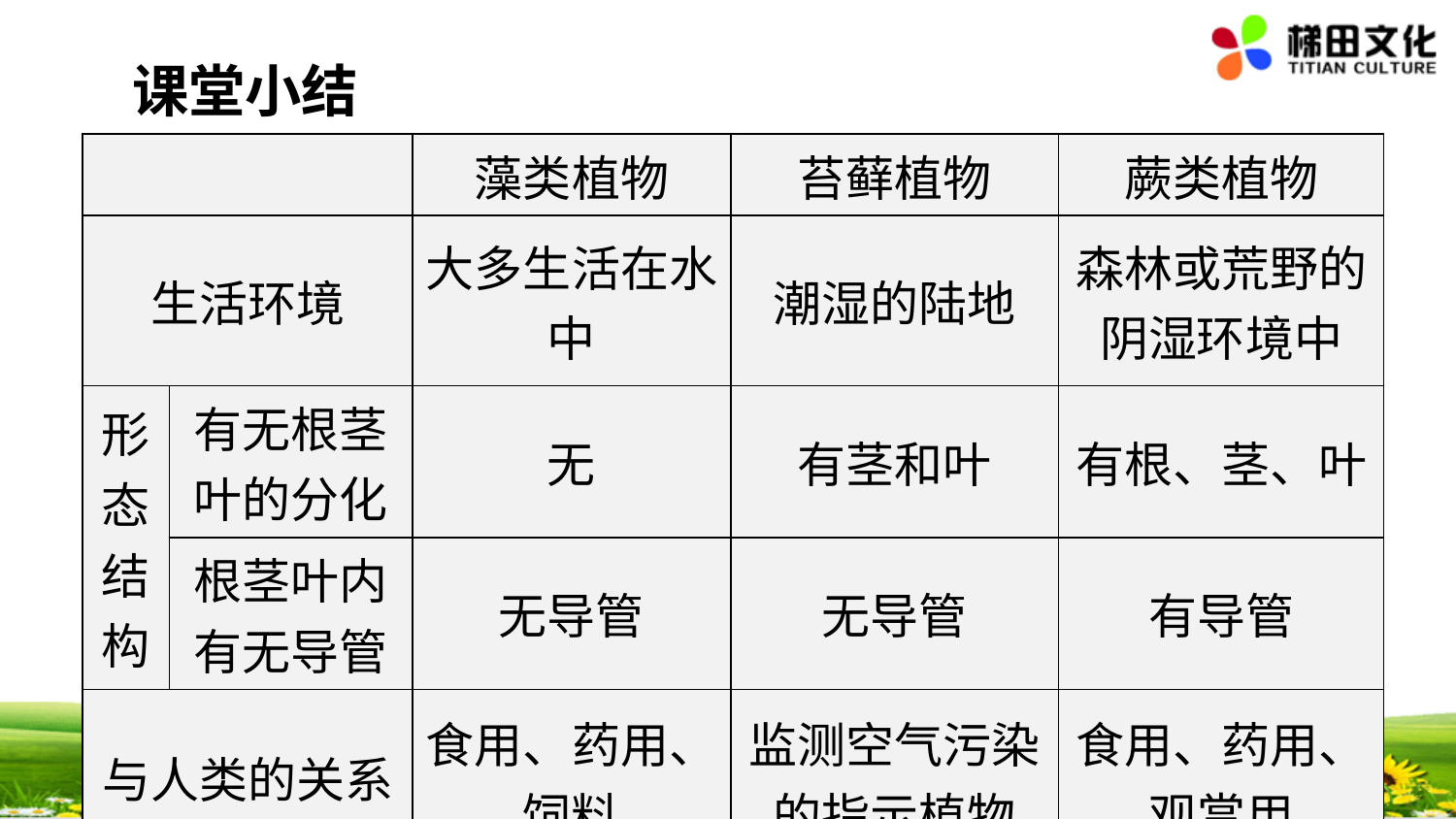

课堂小结
|  |  | 藻类植物 | 苔藓植物 | 蕨类植物 |
| --- | --- | --- | --- | --- |
| 生活环境 |  | 大多生活在水中 | 潮湿的陆地 | 森林或荒野的阴湿环境中 |
| 形态结构 | 有无根茎叶的分化 | 无 | 有茎和叶 | 有根、茎、叶 |
|  | 根茎叶内有无导管 | 无导管 | 无导管 | 有导管 |
| 与人类的关系 |  | 食用、药用、饲料 | 监测空气污染的指示植物 | 食用、药用、观赏用 |